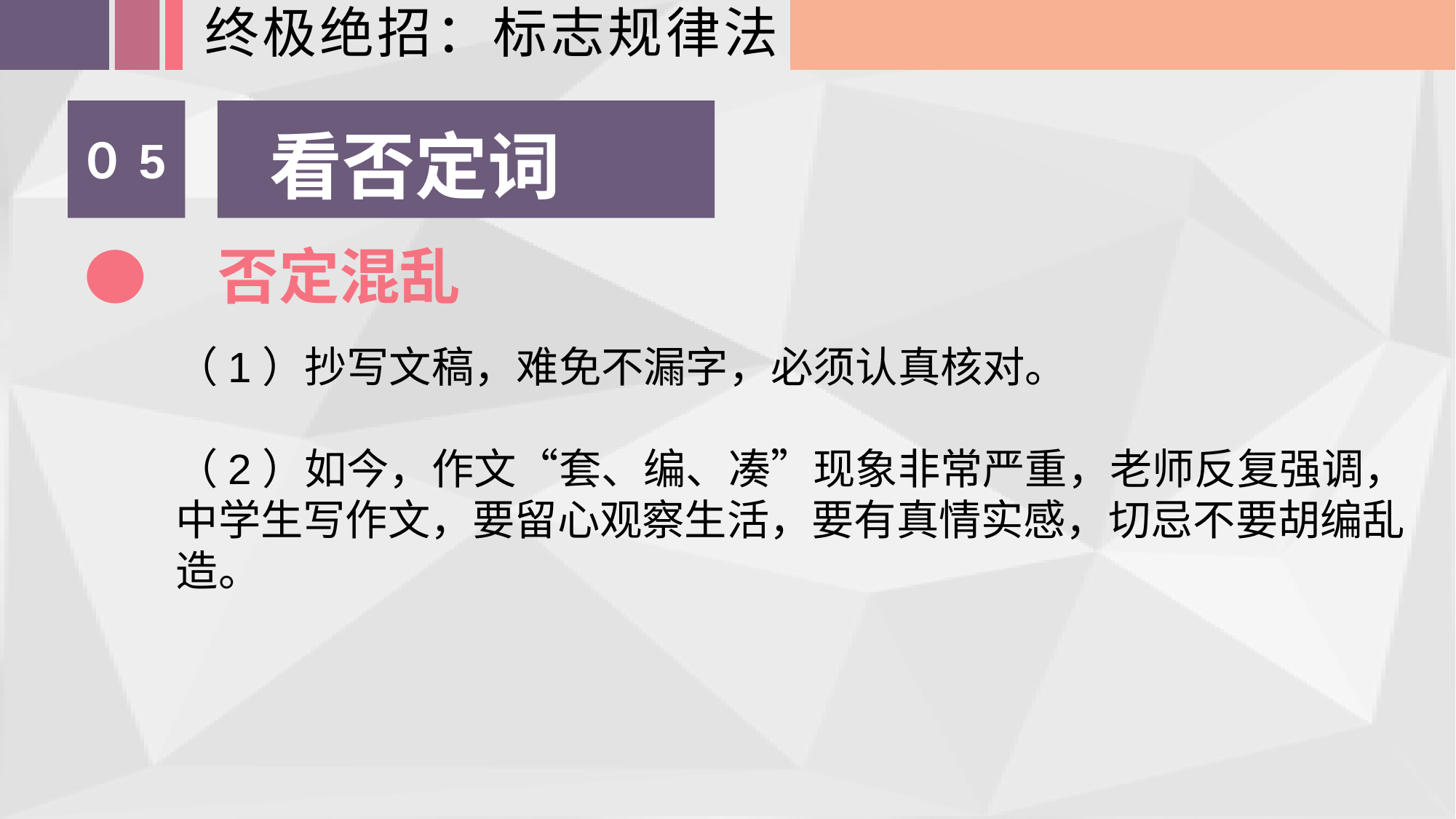

终极绝招：标志规律法

看否定词
０5
  否定混乱

（1）抄写文稿，难免不漏字，必须认真核对。

（2）如今，作文“套、编、凑”现象非常严重，老师反复强调，中学生写作文，要留心观察生活，要有真情实感，切忌不要胡编乱造。